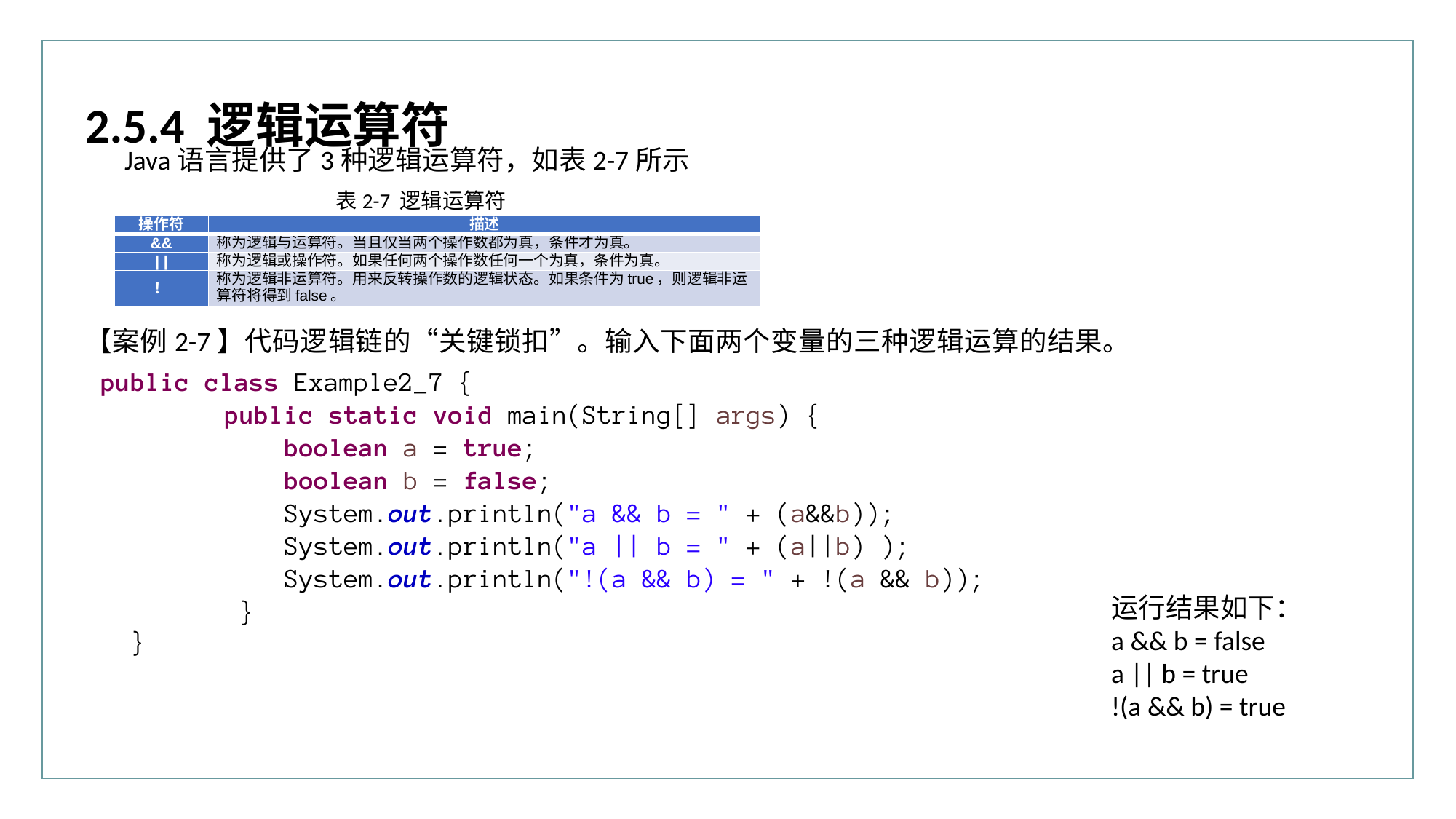

2.5.4 逻辑运算符
Java语言提供了3种逻辑运算符，如表2-7所示
表2-7 逻辑运算符
| 操作符 | 描述 |
| --- | --- |
| && | 称为逻辑与运算符。当且仅当两个操作数都为真，条件才为真。 |
| | | | 称为逻辑或操作符。如果任何两个操作数任何一个为真，条件为真。 |
| ！ | 称为逻辑非运算符。用来反转操作数的逻辑状态。如果条件为true，则逻辑非运算符将得到false。 |
【案例2-7】代码逻辑链的“关键锁扣”。输入下面两个变量的三种逻辑运算的结果。
public class Example2_7 {
	 public static void main(String[] args) {
	     boolean a = true;
	     boolean b = false;
	     System.out.println("a && b = " + (a&&b));
	     System.out.println("a || b = " + (a||b) );
	     System.out.println("!(a && b) = " + !(a && b));
	  }
}
运行结果如下：
a && b = false
a || b = true
!(a && b) = true